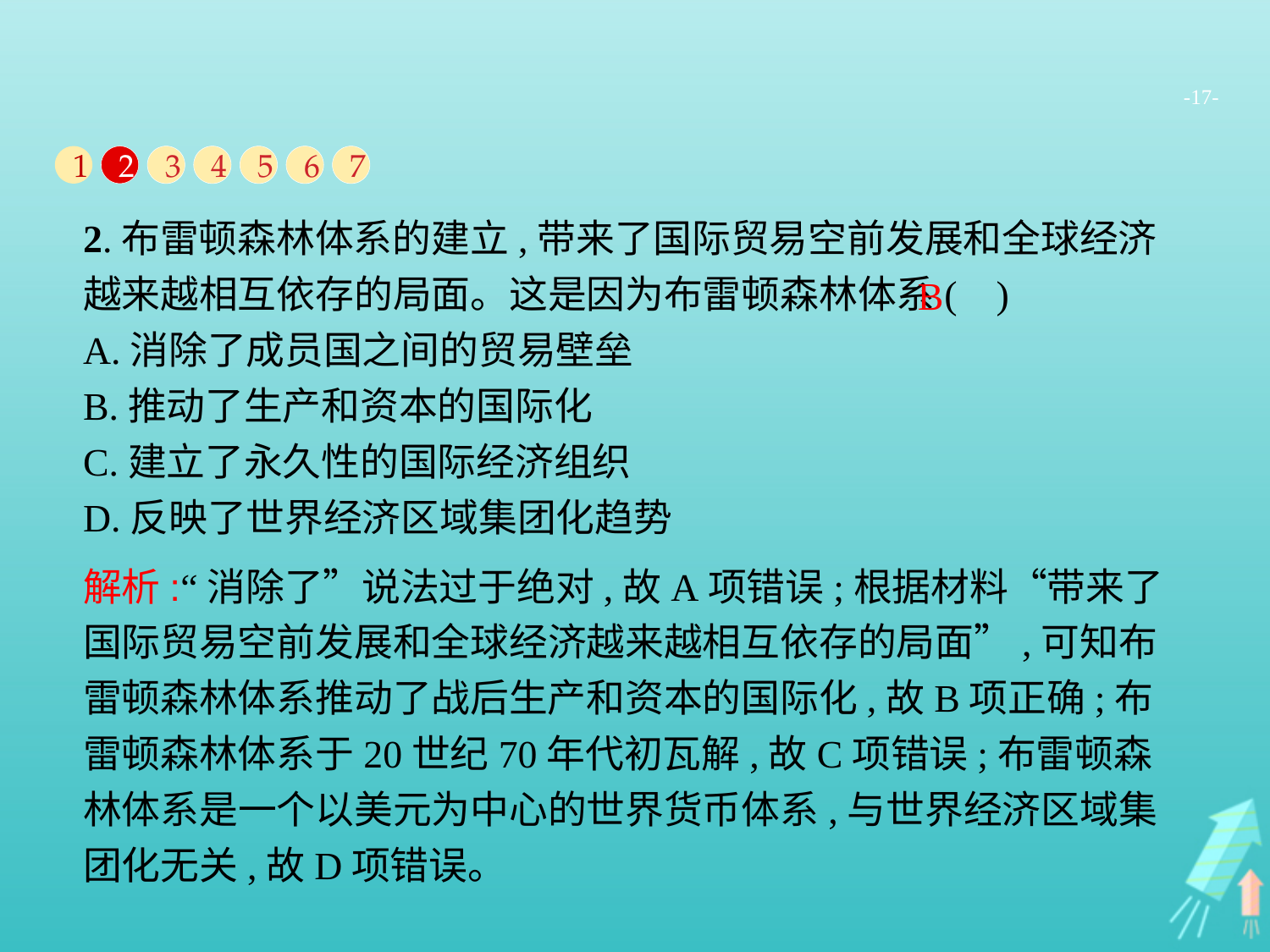

-17-
1
2
3
4
5
6
7
2.布雷顿森林体系的建立,带来了国际贸易空前发展和全球经济越来越相互依存的局面。这是因为布雷顿森林体系(    )
A.消除了成员国之间的贸易壁垒
B.推动了生产和资本的国际化
C.建立了永久性的国际经济组织
D.反映了世界经济区域集团化趋势
B
解析:“消除了”说法过于绝对,故A项错误;根据材料“带来了国际贸易空前发展和全球经济越来越相互依存的局面”,可知布雷顿森林体系推动了战后生产和资本的国际化,故B项正确;布雷顿森林体系于20世纪70年代初瓦解,故C项错误;布雷顿森林体系是一个以美元为中心的世界货币体系,与世界经济区域集团化无关,故D项错误。